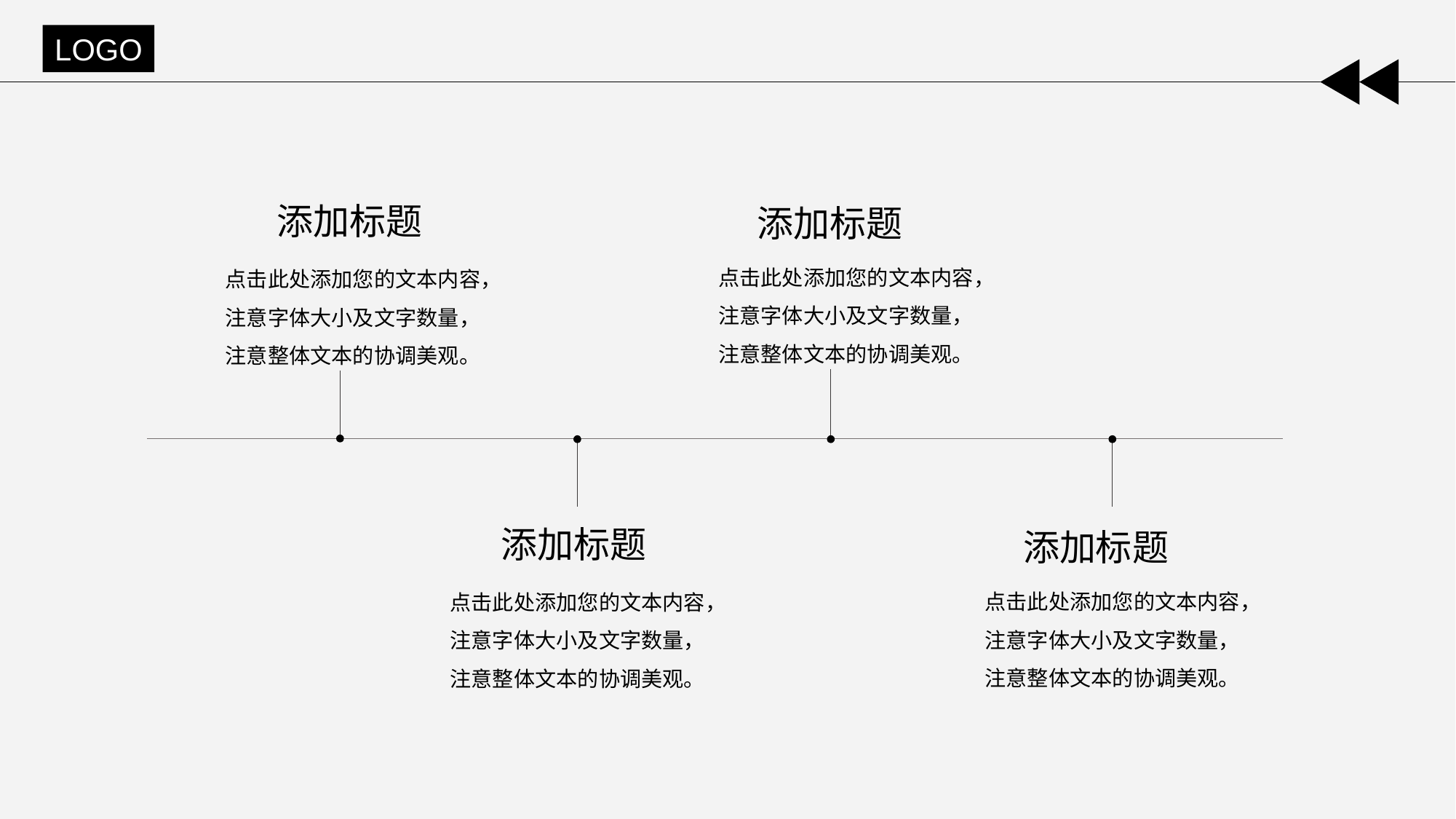

LOGO

添加标题
点击此处添加您的文本内容，
注意字体大小及文字数量，
注意整体文本的协调美观。
添加标题
点击此处添加您的文本内容，
注意字体大小及文字数量，
注意整体文本的协调美观。

添加标题
点击此处添加您的文本内容，
注意字体大小及文字数量，
注意整体文本的协调美观。
添加标题
点击此处添加您的文本内容，
注意字体大小及文字数量，
注意整体文本的协调美观。